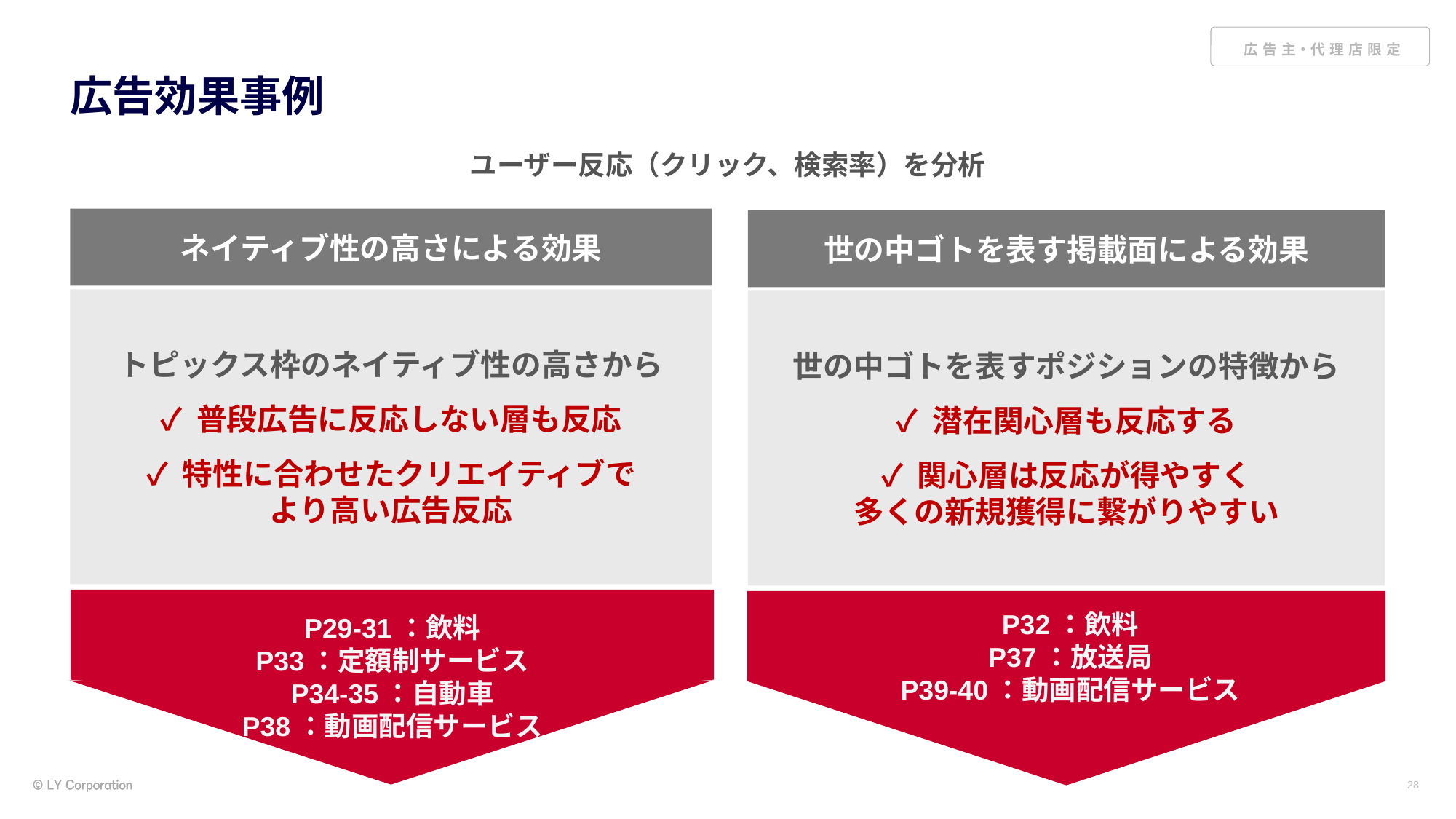

# 広告効果事例
ユーザー反応（クリック、検索率）を分析

ネイティブ性の高さによる効果
世の中ゴトを表す掲載面による効果
トピックス枠のネイティブ性の高さから

✓ 普段広告に反応しない層も反応

✓ 特性に合わせたクリエイティブで
より高い広告反応
世の中ゴトを表すポジションの特徴から

✓ 潜在関心層も反応する

✓ 関心層は反応が得やすく
多くの新規獲得に繋がりやすい

P29-31：飲料
P33：定額制サービス
P34-35：自動車
P38：動画配信サービス

P32：飲料
P37：放送局
P39-40：動画配信サービス